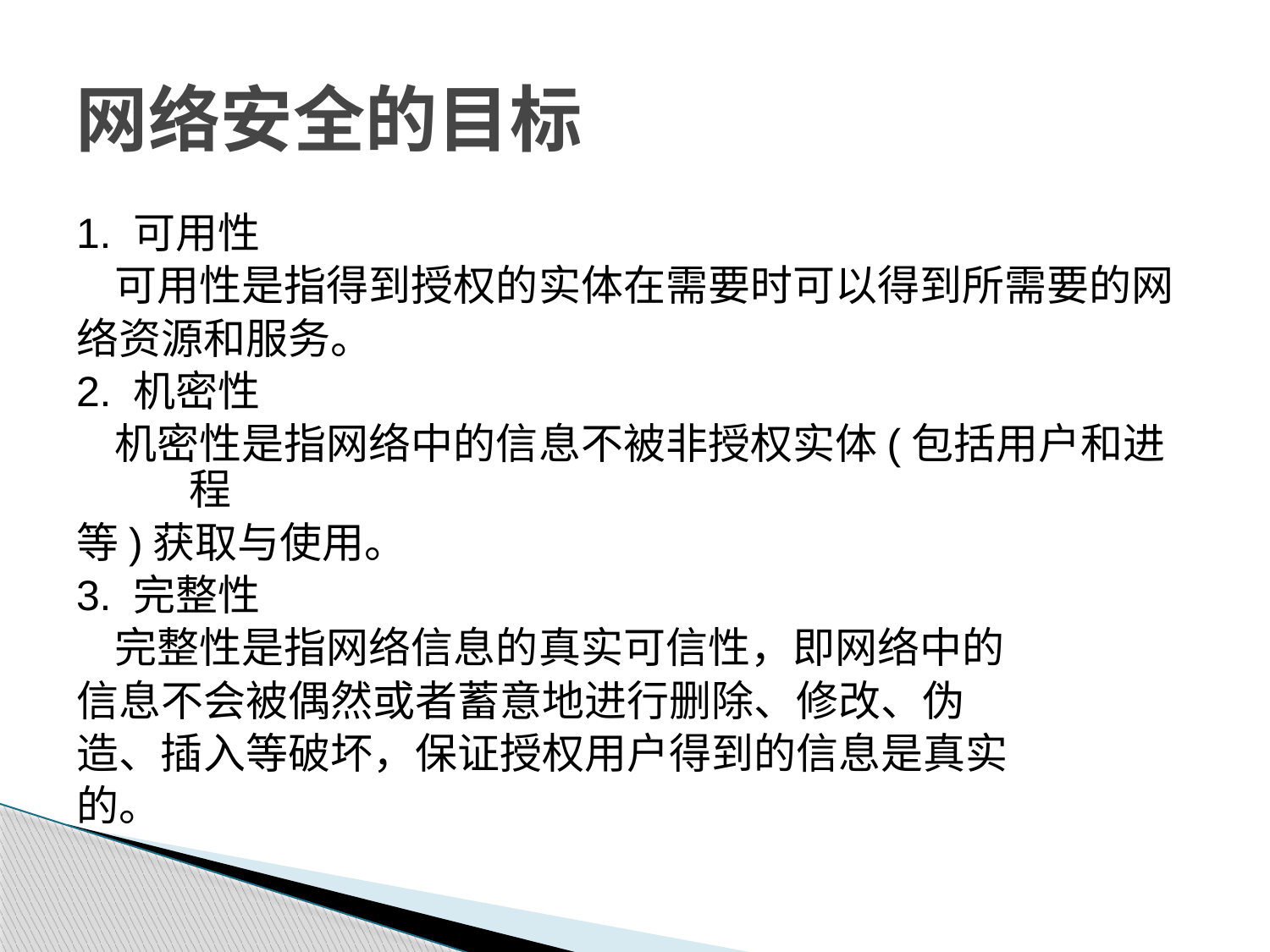

# 网络安全的目标
1. 可用性
   可用性是指得到授权的实体在需要时可以得到所需要的网
络资源和服务。
2. 机密性
   机密性是指网络中的信息不被非授权实体(包括用户和进程
等)获取与使用。
3. 完整性
   完整性是指网络信息的真实可信性，即网络中的
信息不会被偶然或者蓄意地进行删除、修改、伪
造、插入等破坏，保证授权用户得到的信息是真实
的。